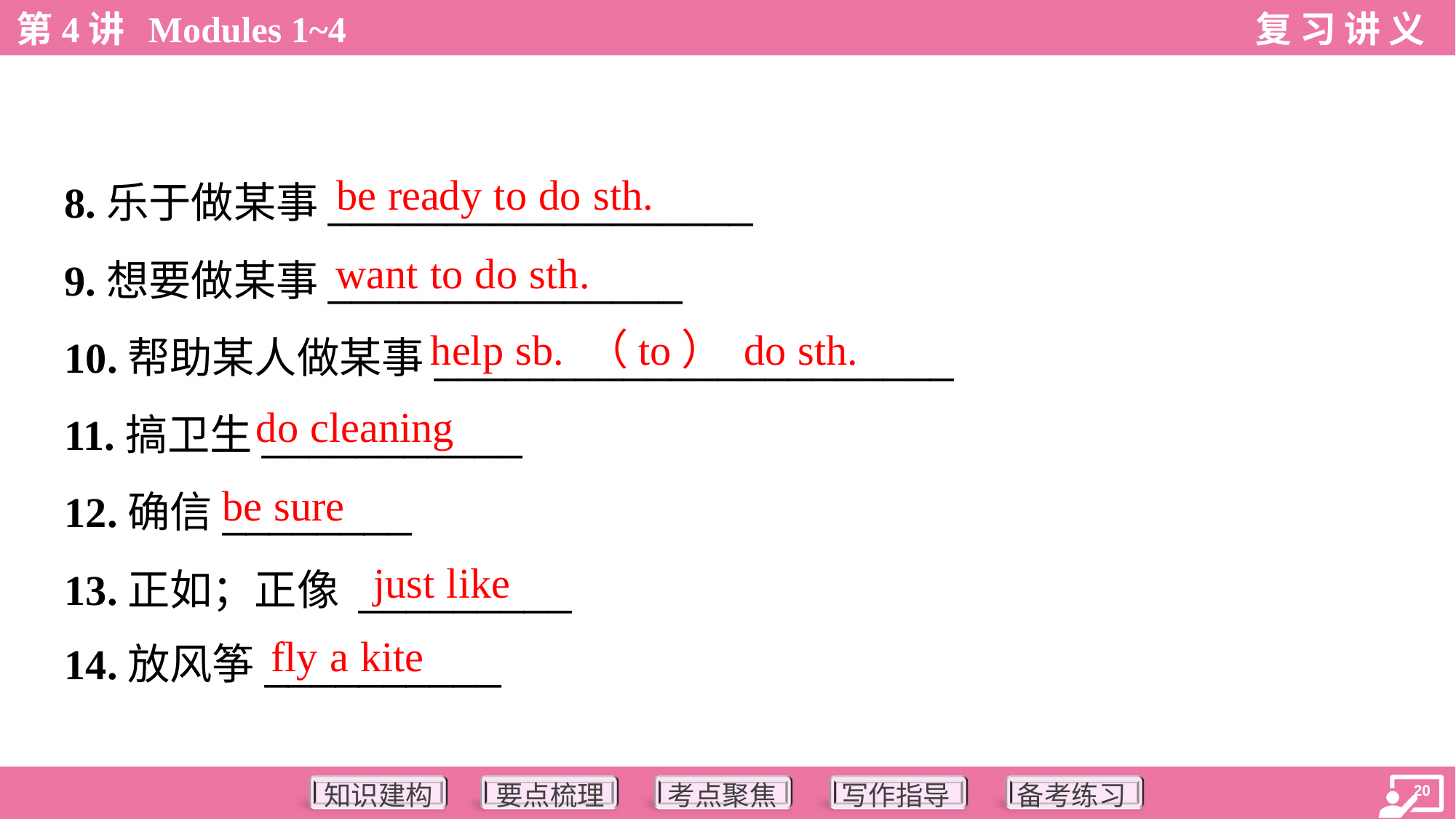

be ready to do sth.
8.乐于做某事__________________
9.想要做某事_______________
10.帮助某人做某事______________________
11.搞卫生___________
12.确信________
13.正如；正像 _________
14.放风筝__________
want to do sth.
help sb. （to） do sth.
do cleaning
be sure
just like
fly a kite